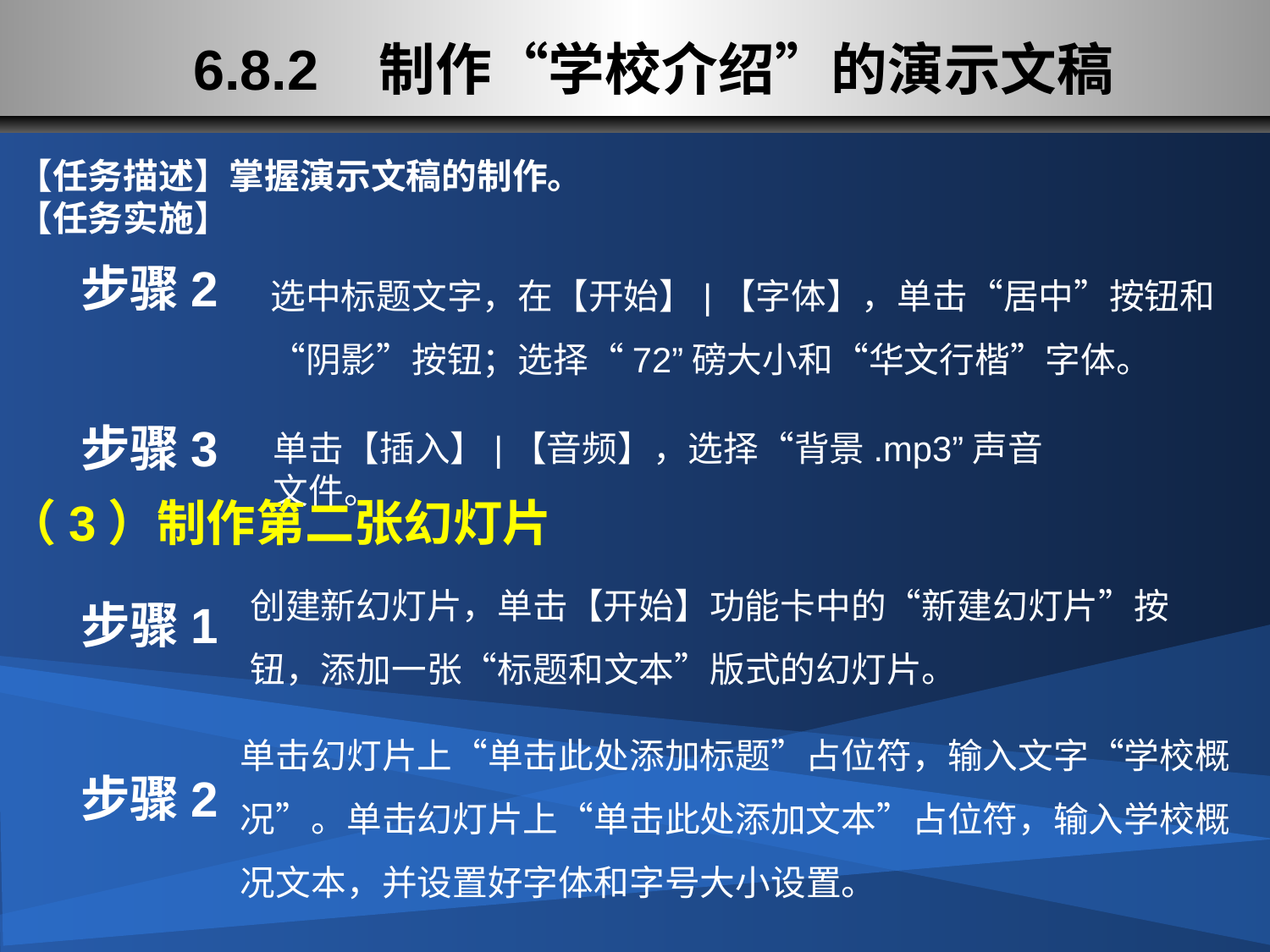

6.8.2   制作“学校介绍”的演示文稿
【任务描述】掌握演示文稿的制作。
【任务实施】
步骤2

选中标题文字，在【开始】|【字体】，单击“居中”按钮和“阴影”按钮；选择“72”磅大小和“华文行楷”字体。
步骤3

单击【插入】|【音频】，选择“背景.mp3”声音文件。
（3）制作第二张幻灯片
创建新幻灯片，单击【开始】功能卡中的“新建幻灯片”按钮，添加一张“标题和文本”版式的幻灯片。
步骤1

单击幻灯片上“单击此处添加标题”占位符，输入文字“学校概况”。单击幻灯片上“单击此处添加文本”占位符，输入学校概况文本，并设置好字体和字号大小设置。
步骤2